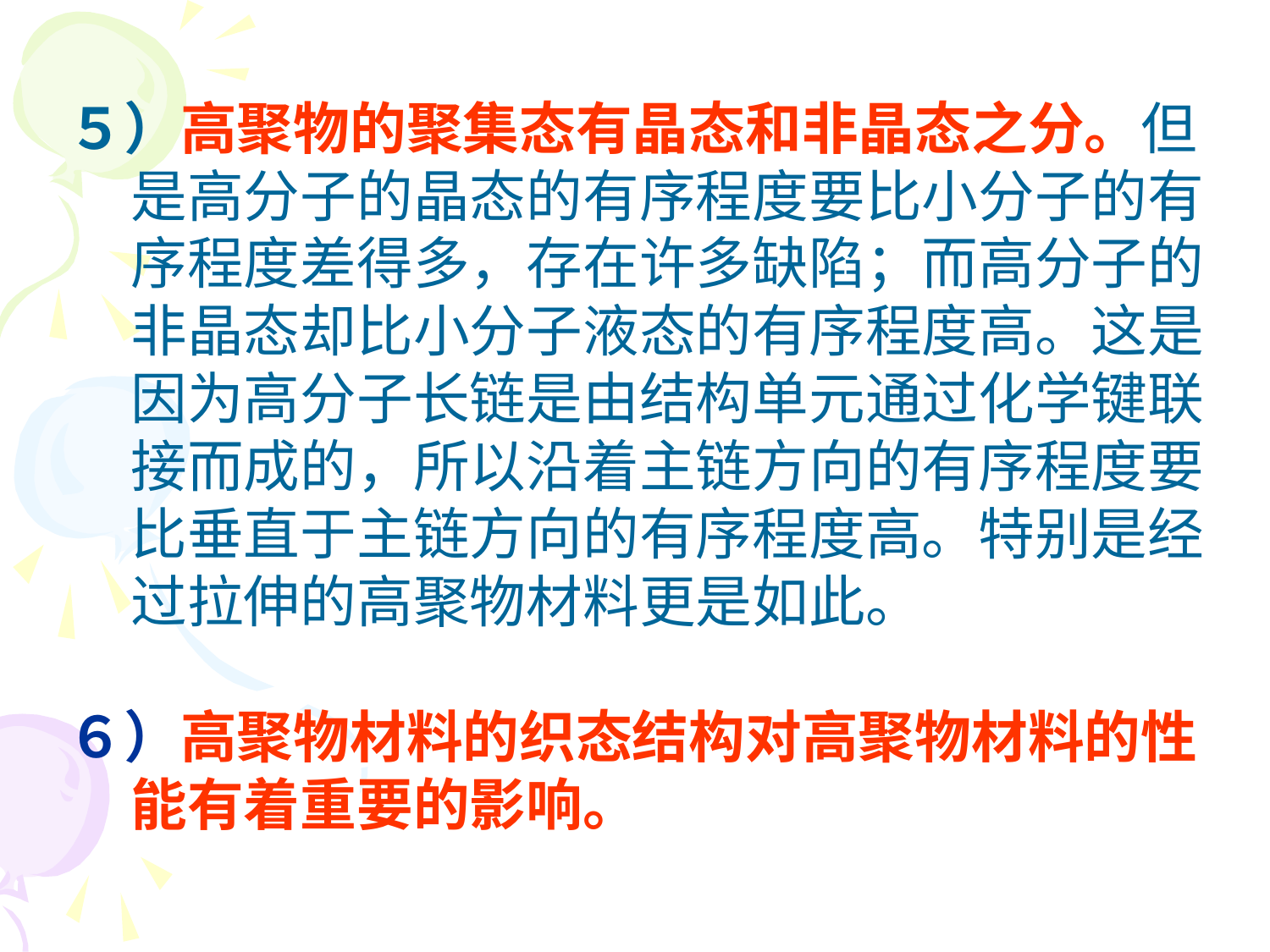

５）高聚物的聚集态有晶态和非晶态之分。但是高分子的晶态的有序程度要比小分子的有序程度差得多，存在许多缺陷；而高分子的非晶态却比小分子液态的有序程度高。这是因为高分子长链是由结构单元通过化学键联接而成的，所以沿着主链方向的有序程度要比垂直于主链方向的有序程度高。特别是经过拉伸的高聚物材料更是如此。

６）高聚物材料的织态结构对高聚物材料的性能有着重要的影响。